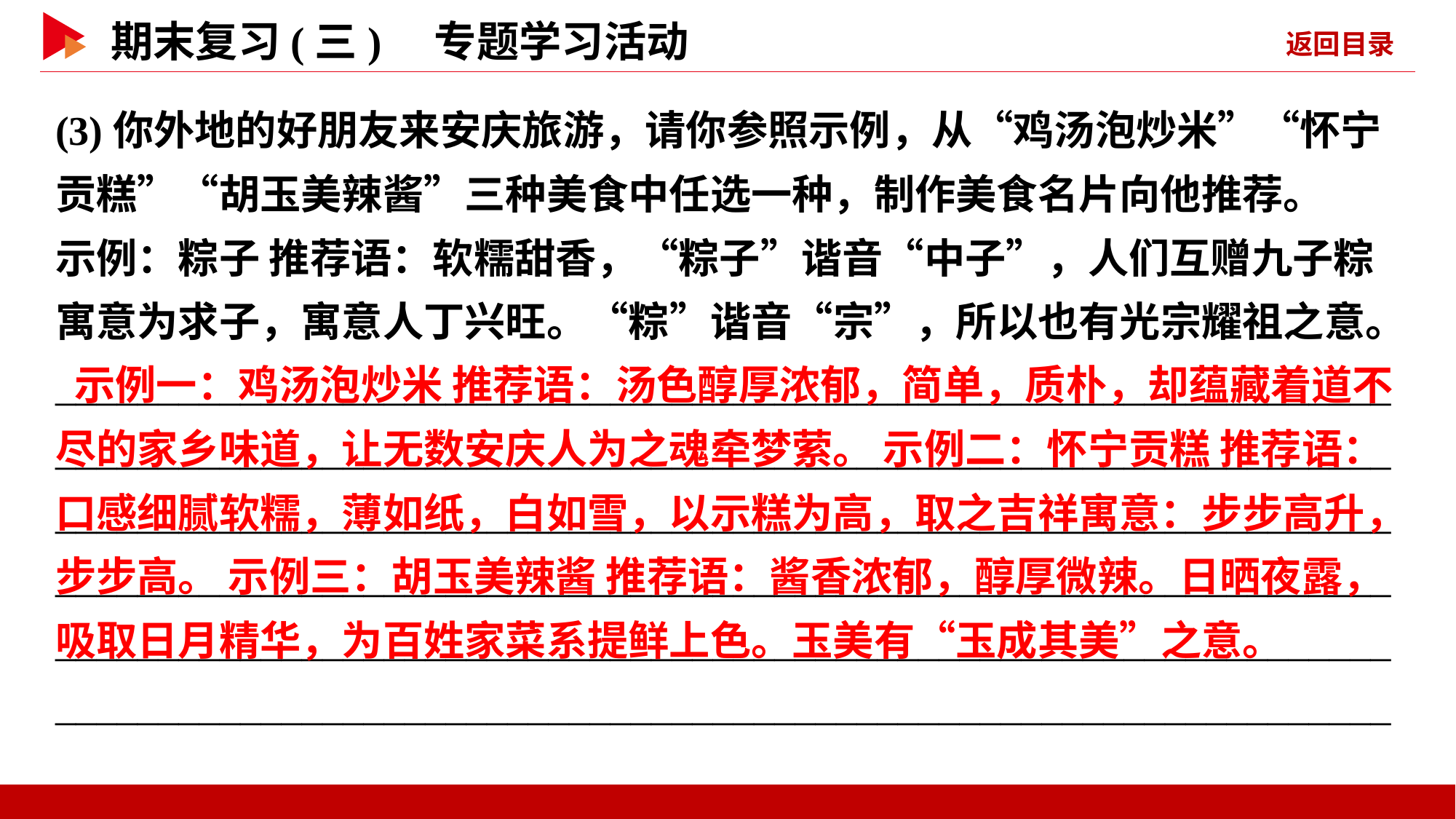

(3)你外地的好朋友来安庆旅游，请你参照示例，从“鸡汤泡炒米”“怀宁贡糕”“胡玉美辣酱”三种美食中任选一种，制作美食名片向他推荐。
示例：粽子 推荐语：软糯甜香，“粽子”谐音“中子”，人们互赠九子粽寓意为求子，寓意人丁兴旺。“粽”谐音“宗”，所以也有光宗耀祖之意。
______________________________________________________________________________________________________________________________________________________________________________________________________________________________________________________________________________________________________________________________________________________________________________________________________
 示例一：鸡汤泡炒米 推荐语：汤色醇厚浓郁，简单，质朴，却蕴藏着道不尽的家乡味道，让无数安庆人为之魂牵梦萦。 示例二：怀宁贡糕 推荐语：口感细腻软糯，薄如纸，白如雪，以示糕为高，取之吉祥寓意：步步高升，步步高。 示例三：胡玉美辣酱 推荐语：酱香浓郁，醇厚微辣。日晒夜露，吸取日月精华，为百姓家菜系提鲜上色。玉美有“玉成其美”之意。